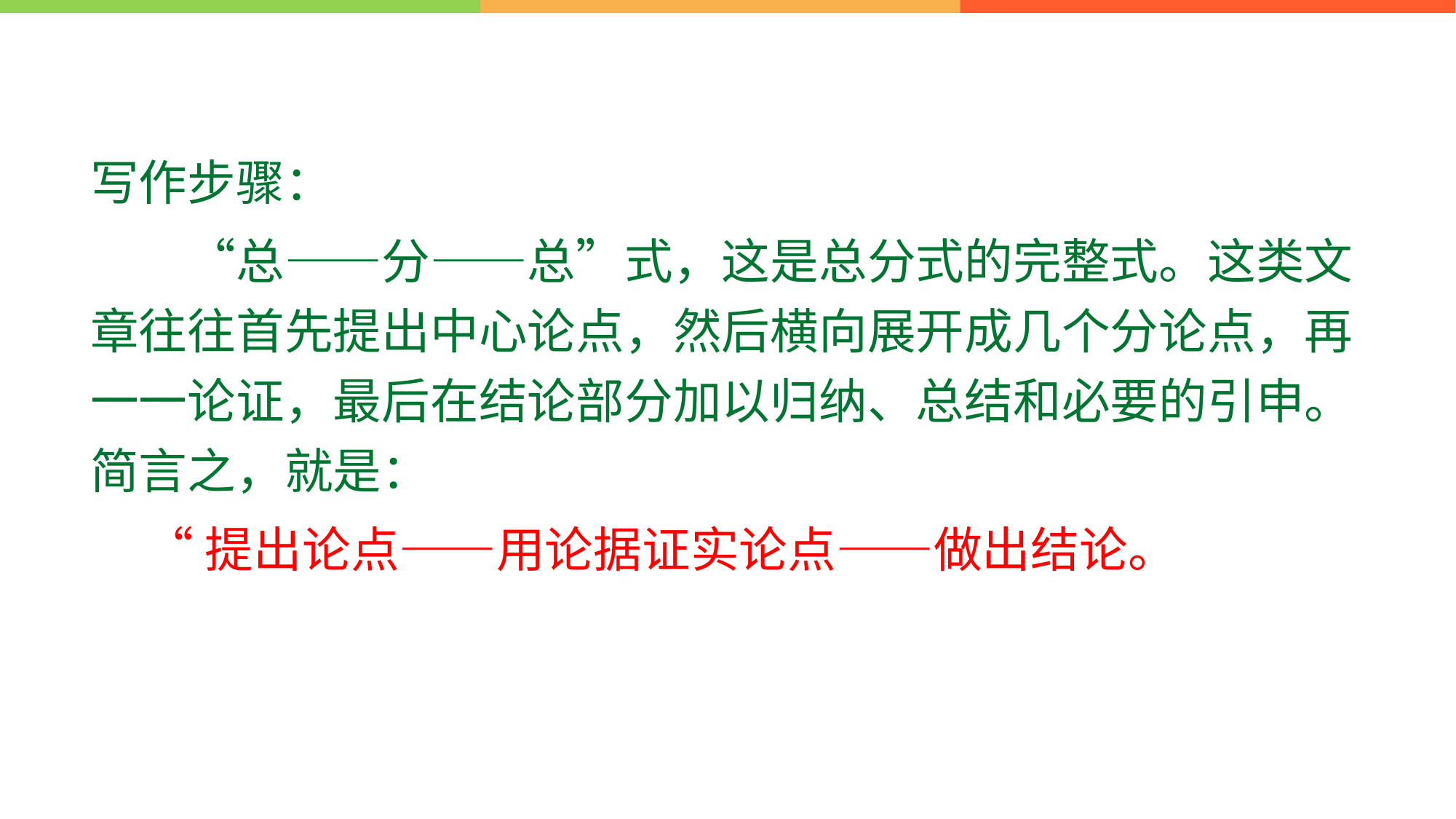

写作步骤：
　　“总——分——总”式，这是总分式的完整式。这类文章往往首先提出中心论点，然后横向展开成几个分论点，再一一论证，最后在结论部分加以归纳、总结和必要的引申。简言之，就是：
     “提出论点——用论据证实论点——做出结论。